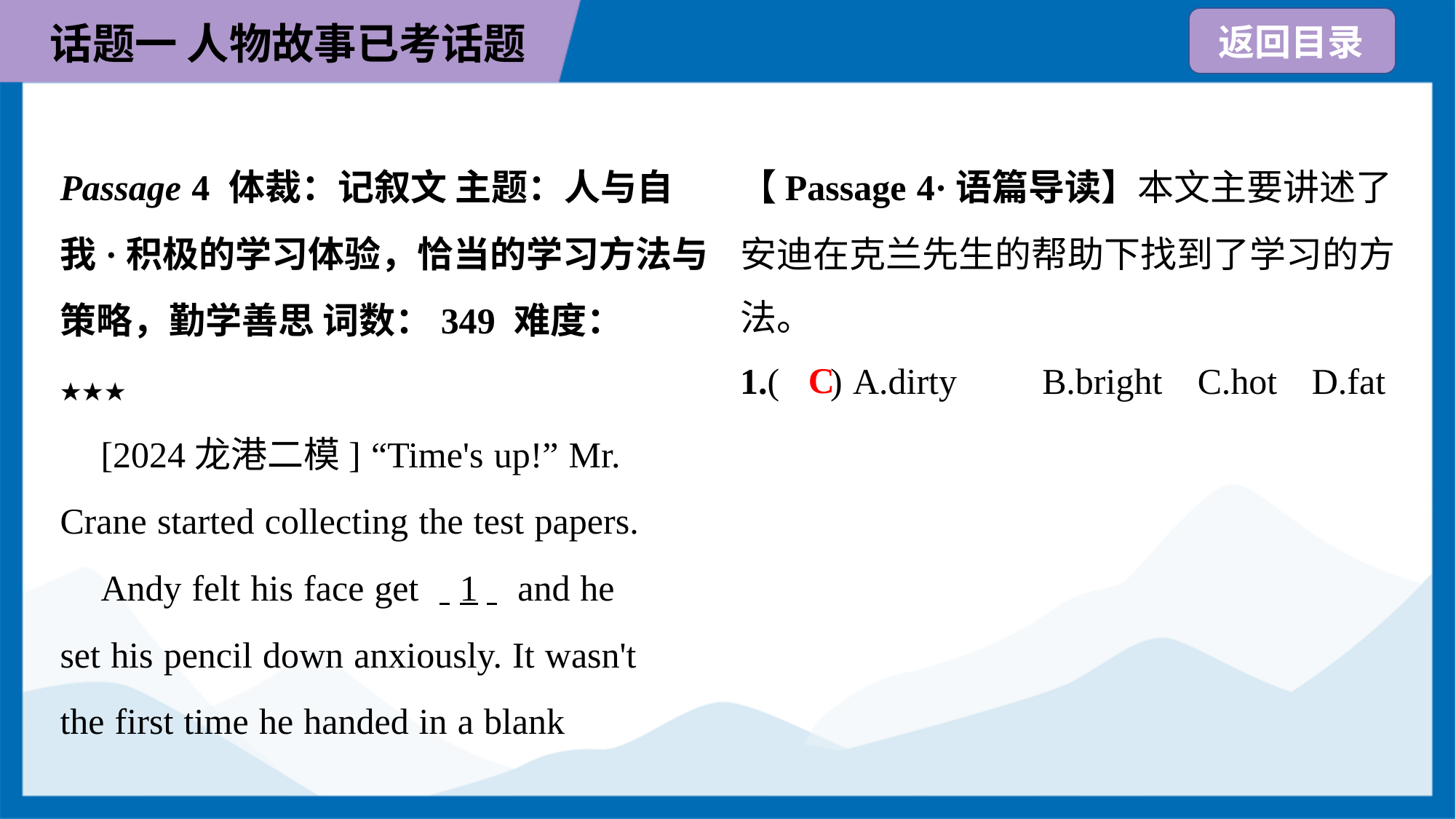

Passage 4 体裁：记叙文 主题：人与自
我·积极的学习体验，恰当的学习方法与
策略，勤学善思 词数：349 难度：
★★★
    [2024龙港二模] “Time's up!” Mr.
Crane started collecting the test papers.
    Andy felt his face get . .1. . and he
set his pencil down anxiously. It wasn't
the first time he handed in a blank

【Passage 4·语篇导读】本文主要讲述了
安迪在克兰先生的帮助下找到了学习的方
法。
C
1.(     ) A.dirty	B.bright	C.hot	D.fat